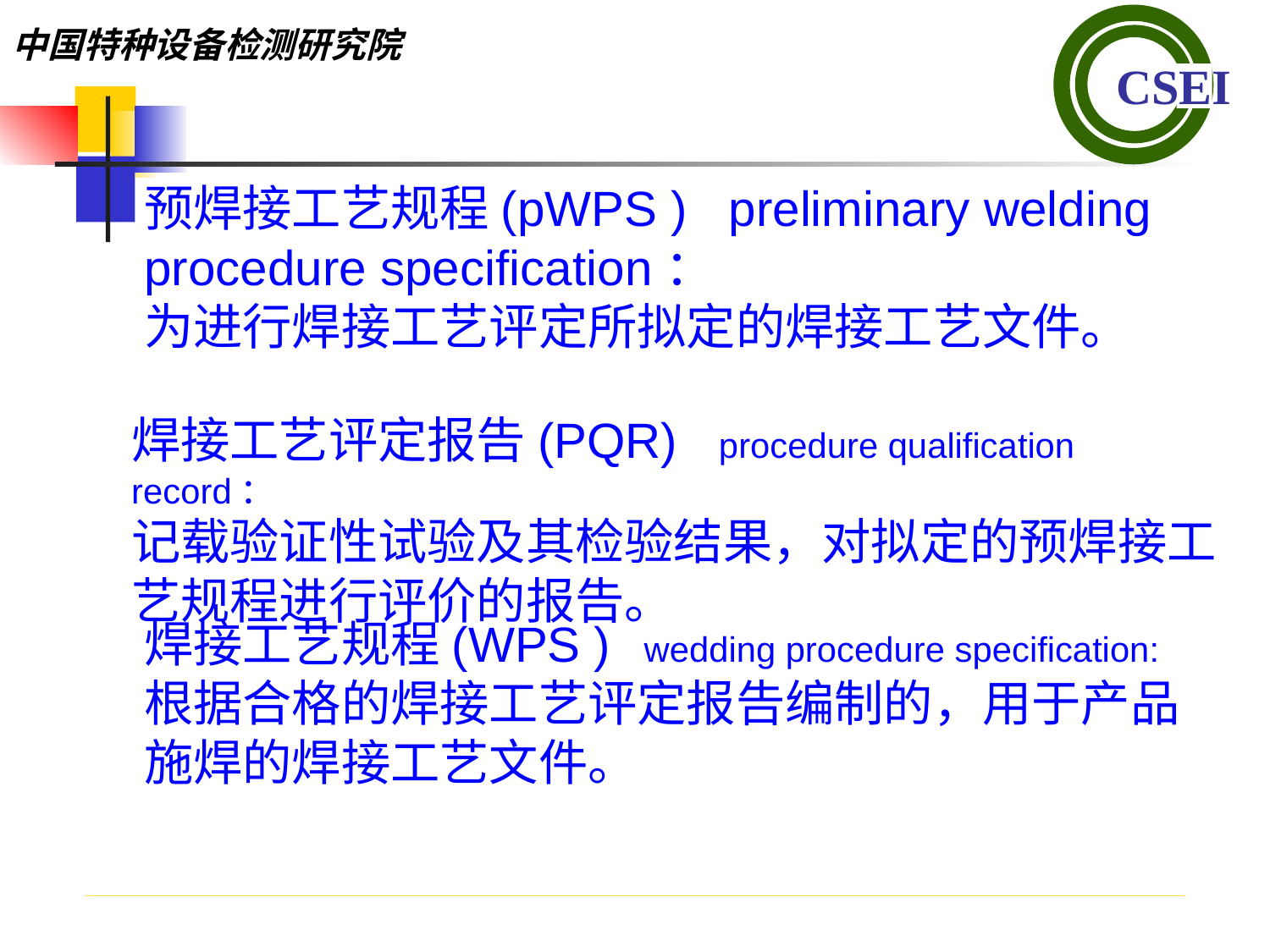

预焊接工艺规程(pWPS )   preliminary welding procedure specification：
为进行焊接工艺评定所拟定的焊接工艺文件。
焊接工艺评定报告(PQR)   procedure qualification record：
记载验证性试验及其检验结果，对拟定的预焊接工艺规程进行评价的报告。
焊接工艺规程(WPS )   wedding procedure specification:
根据合格的焊接工艺评定报告编制的，用于产品施焊的焊接工艺文件。